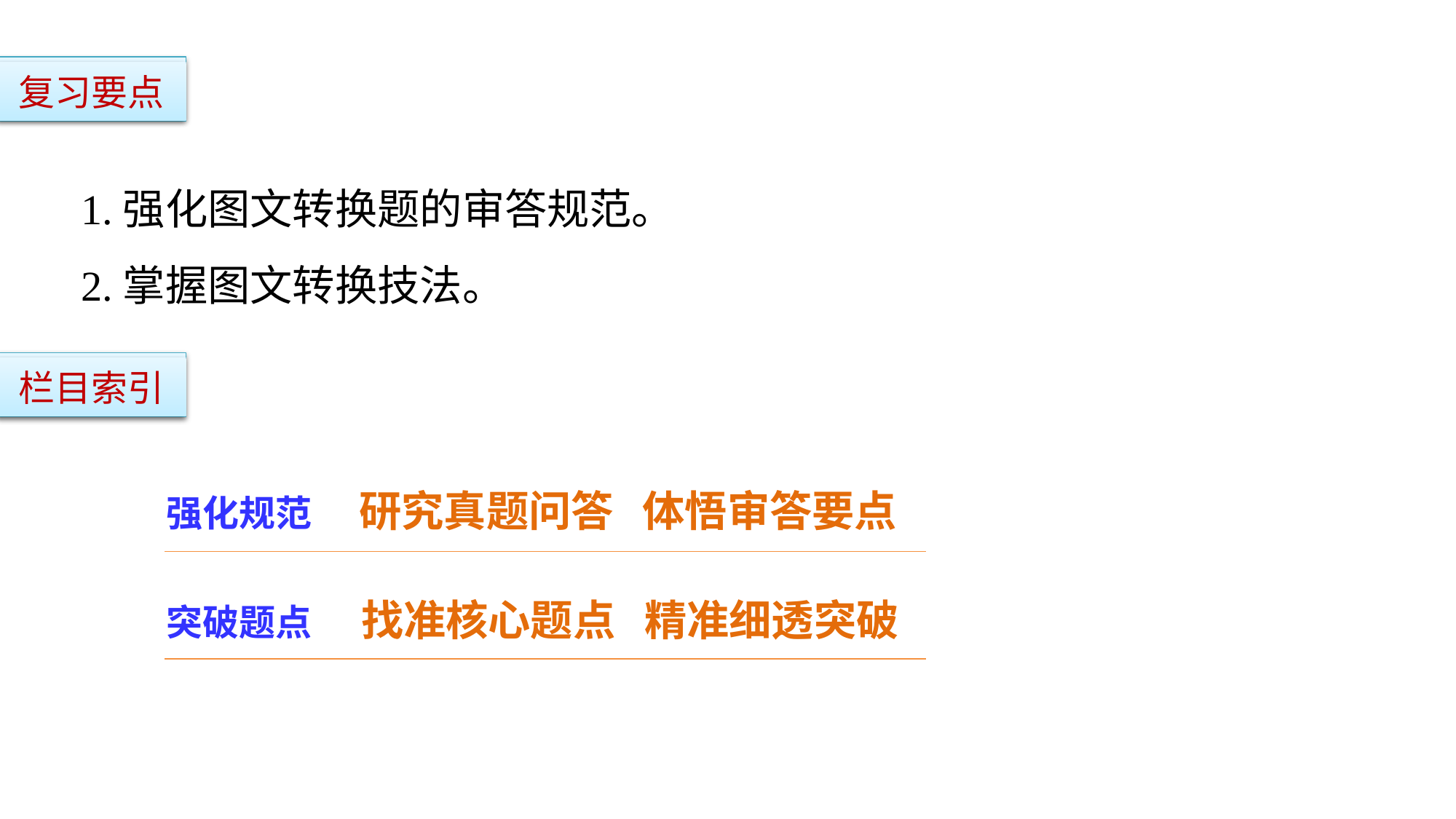

复习要点
1.强化图文转换题的审答规范。
2.掌握图文转换技法。

栏目索引
强化规范     研究真题问答   体悟审答要点
突破题点      找准核心题点   精准细透突破